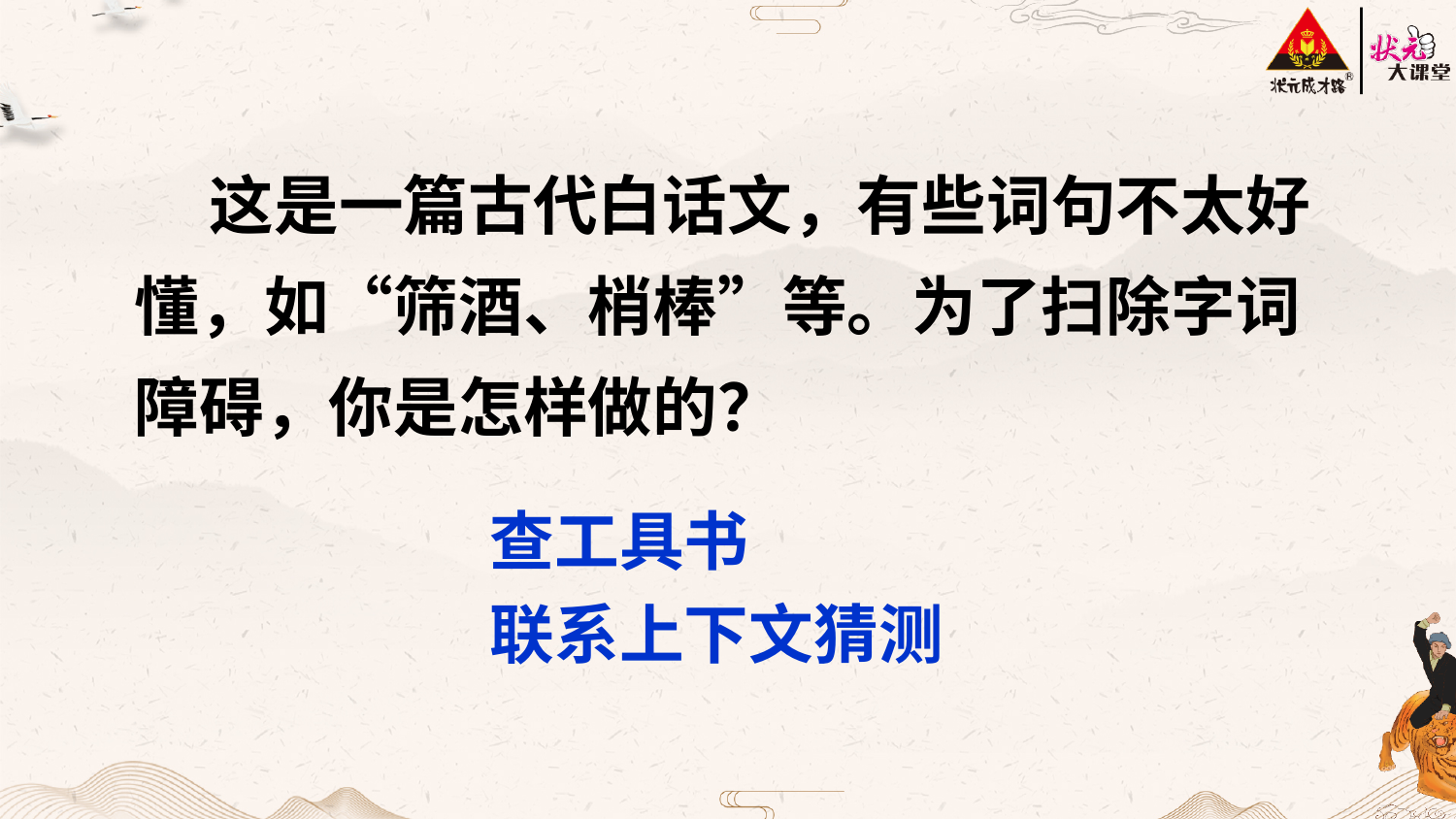

这是一篇古代白话文，有些词句不太好懂，如“筛酒、梢棒”等。为了扫除字词障碍，你是怎样做的？
查工具书
联系上下文猜测